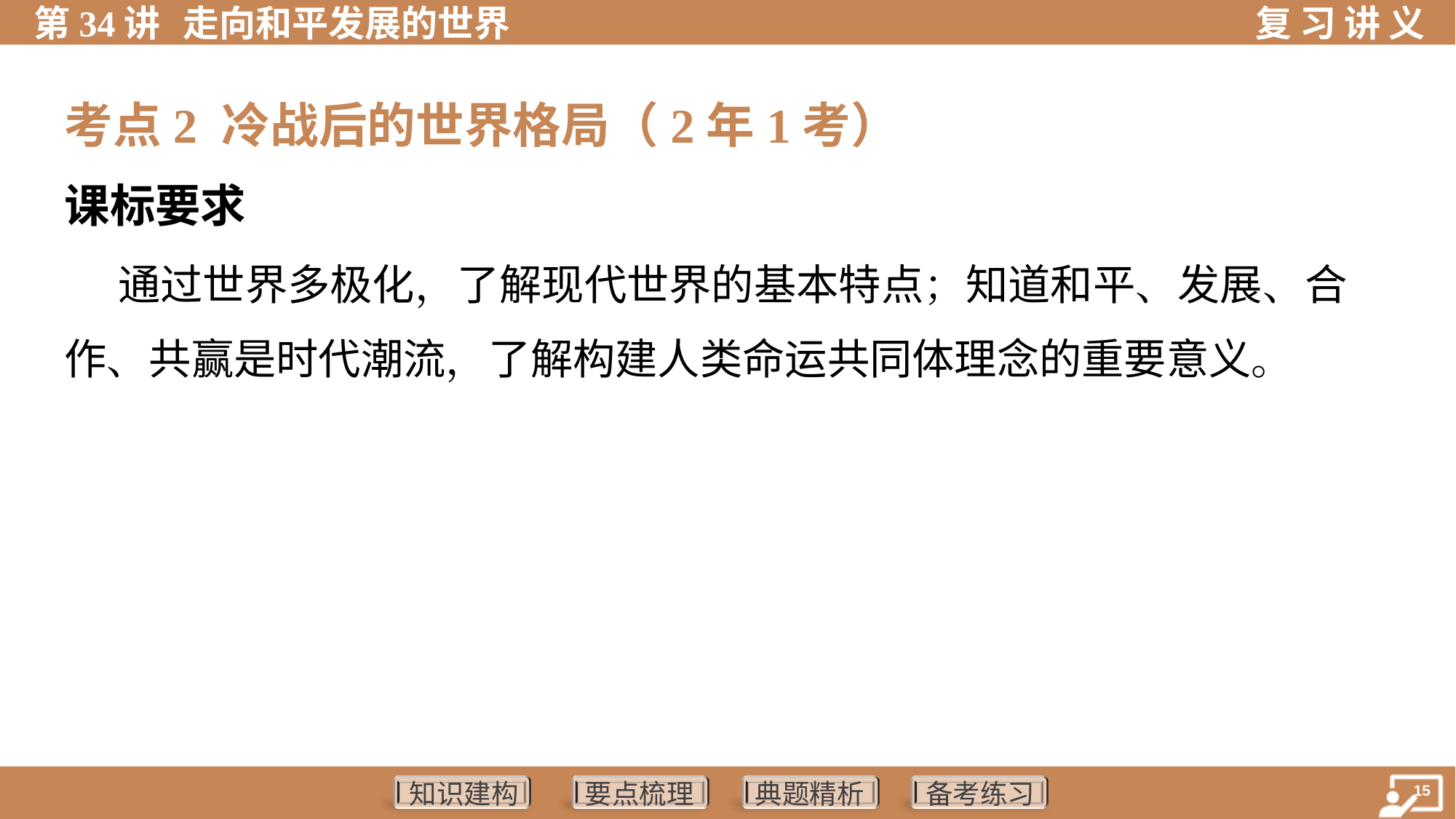

考点2 冷战后的世界格局（2年1考）
课标要求
    通过世界多极化，了解现代世界的基本特点；知道和平、发展、合
作、共赢是时代潮流，了解构建人类命运共同体理念的重要意义。